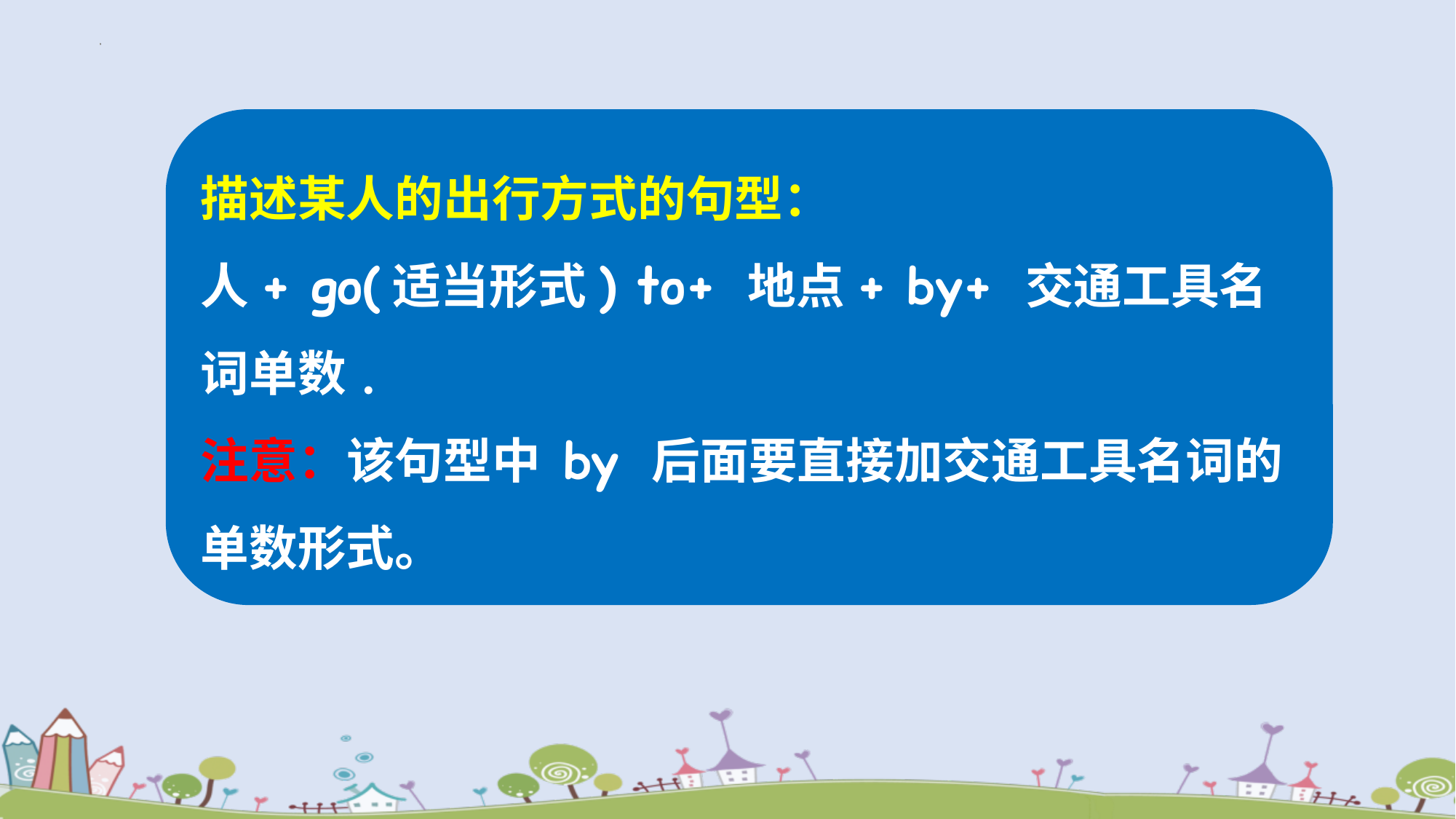

描述某人的出行方式的句型：
人+ go(适当形式) to+ 地点+ by+ 交通工具名词单数.
注意：该句型中 by 后面要直接加交通工具名词的单数形式。